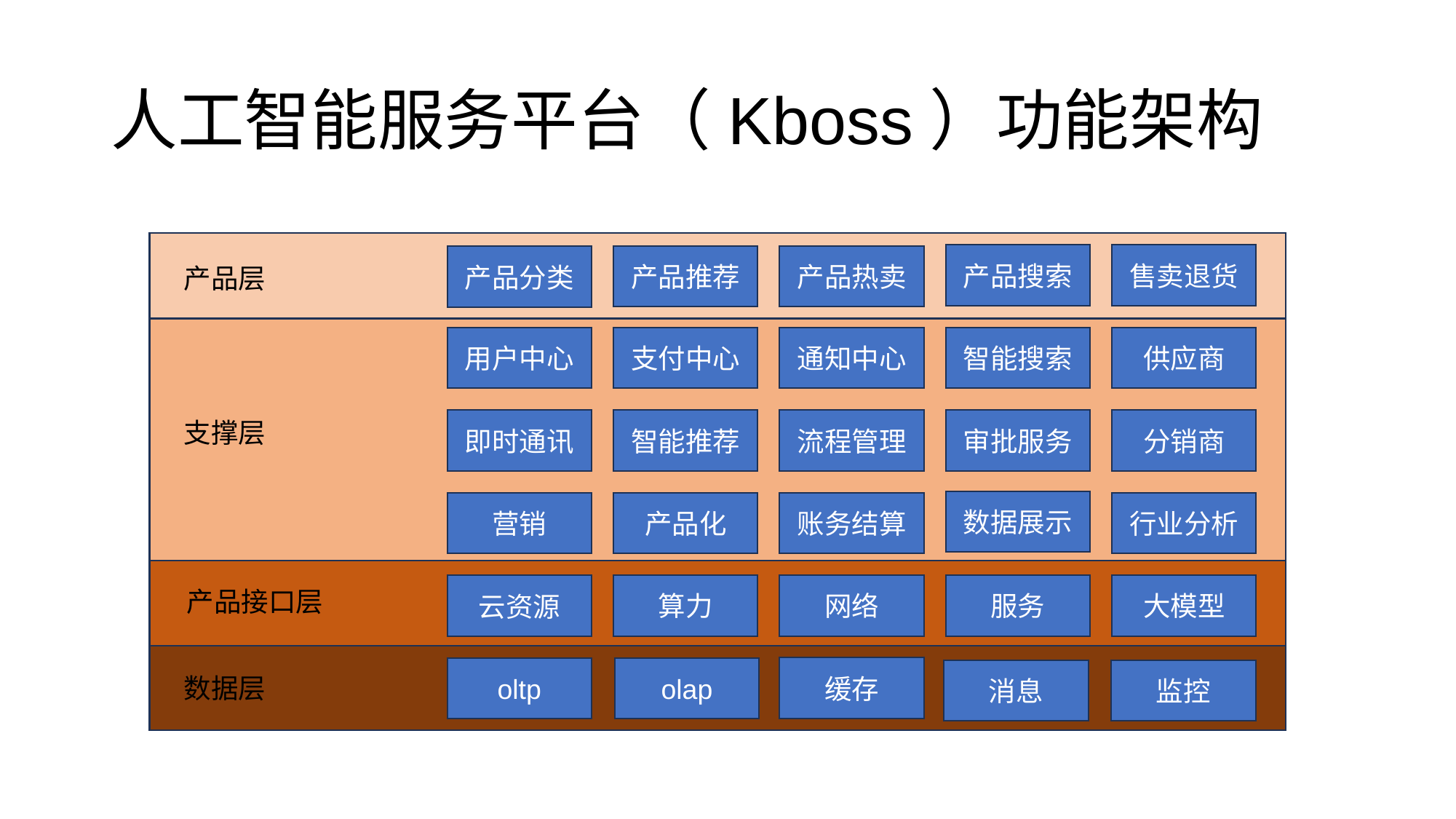

# 人工智能服务平台（Kboss）功能架构

产品搜索
售卖退货
产品推荐
产品热卖
产品分类
产品层

用户中心
支付中心
通知中心
智能搜索
供应商
支撑层
即时通讯
智能推荐
流程管理
审批服务
分销商
数据展示
营销
产品化
账务结算
行业分析

算力
网络
服务
大模型
云资源
产品接口层

缓存
olap
oltp
消息
监控
数据层